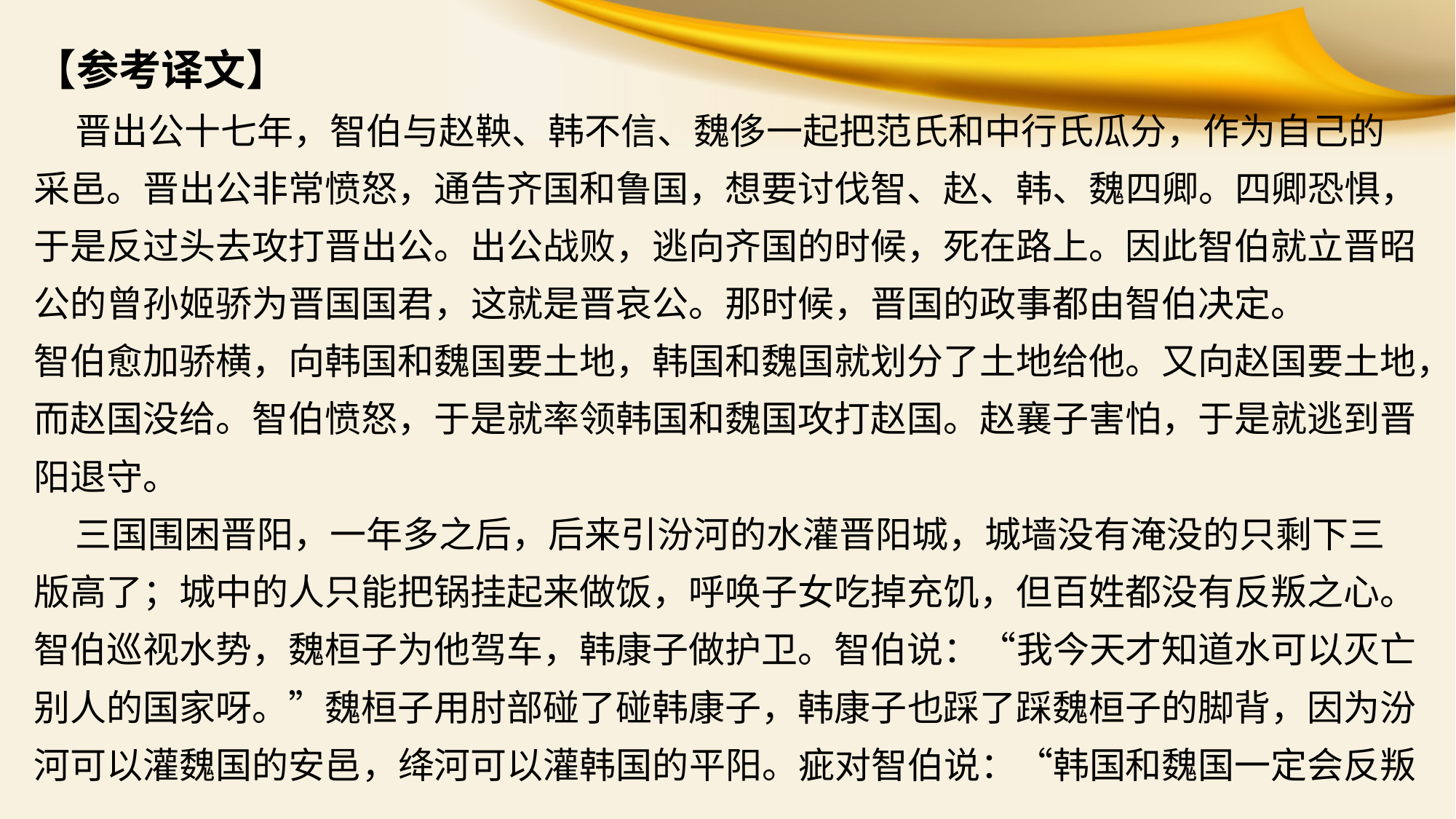

【参考译文】
    晋出公十七年，智伯与赵鞅、韩不信、魏侈一起把范氏和中行氏瓜分，作为自己的采邑。晋出公非常愤怒，通告齐国和鲁国，想要讨伐智、赵、韩、魏四卿。四卿恐惧，于是反过头去攻打晋出公。出公战败，逃向齐国的时候，死在路上。因此智伯就立晋昭公的曾孙姬骄为晋国国君，这就是晋哀公。那时候，晋国的政事都由智伯决定。
智伯愈加骄横，向韩国和魏国要土地，韩国和魏国就划分了土地给他。又向赵国要土地，而赵国没给。智伯愤怒，于是就率领韩国和魏国攻打赵国。赵襄子害怕，于是就逃到晋阳退守。
    三国围困晋阳，一年多之后，后来引汾河的水灌晋阳城，城墙没有淹没的只剩下三版高了；城中的人只能把锅挂起来做饭，呼唤子女吃掉充饥，但百姓都没有反叛之心。智伯巡视水势，魏桓子为他驾车，韩康子做护卫。智伯说：“我今天才知道水可以灭亡别人的国家呀。”魏桓子用肘部碰了碰韩康子，韩康子也踩了踩魏桓子的脚背，因为汾河可以灌魏国的安邑，绛河可以灌韩国的平阳。疵对智伯说：“韩国和魏国一定会反叛